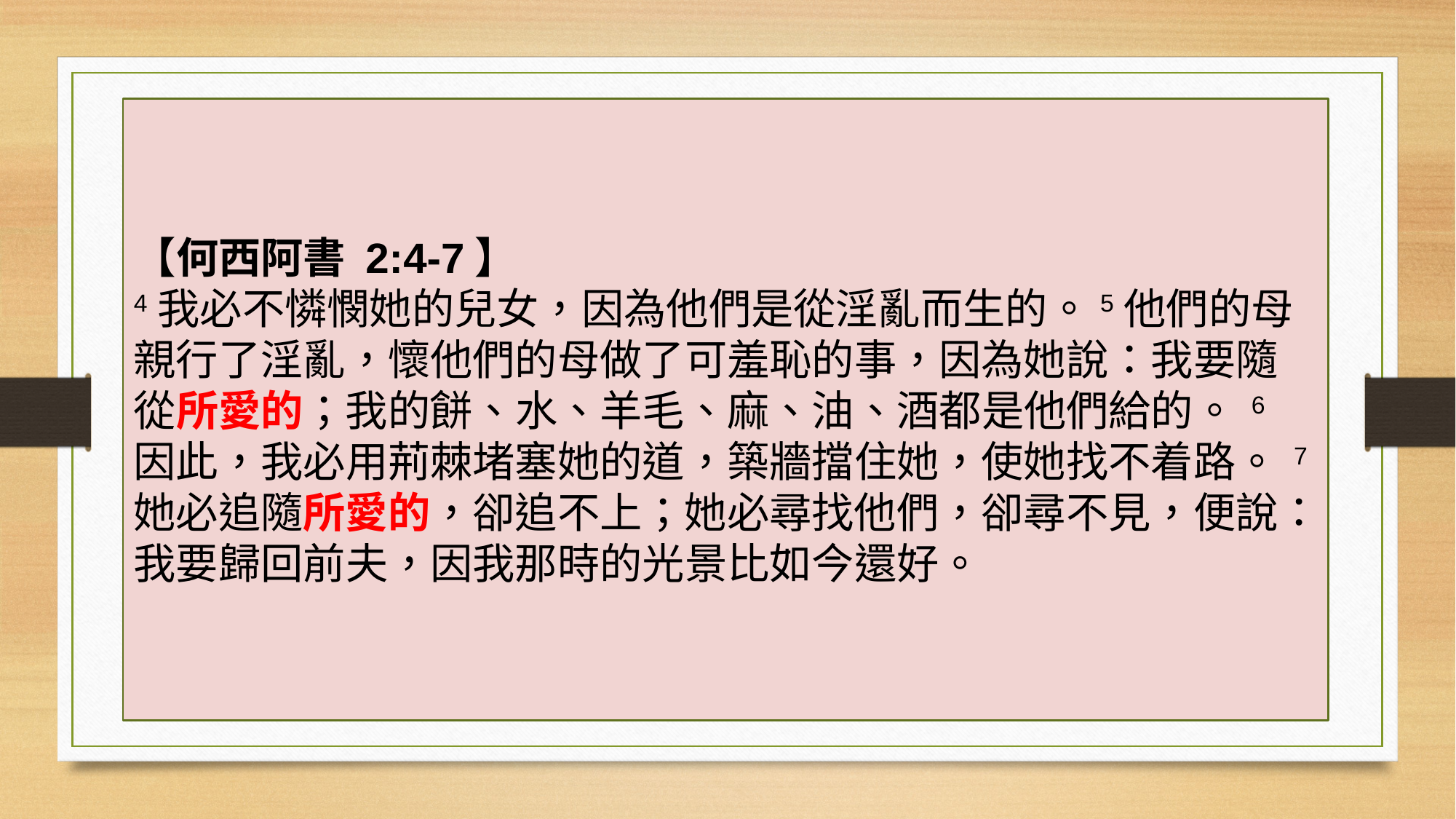

【何西阿書 2:4-7】
4我必不憐憫她的兒女，因為他們是從淫亂而生的。5他們的母親行了淫亂，懷他們的母做了可羞恥的事，因為她說：我要隨從所愛的；我的餅、水、羊毛、麻、油、酒都是他們給的。 6因此，我必用荊棘堵塞她的道，築牆擋住她，使她找不着路。 7她必追隨所愛的，卻追不上；她必尋找他們，卻尋不見，便說：我要歸回前夫，因我那時的光景比如今還好。
#